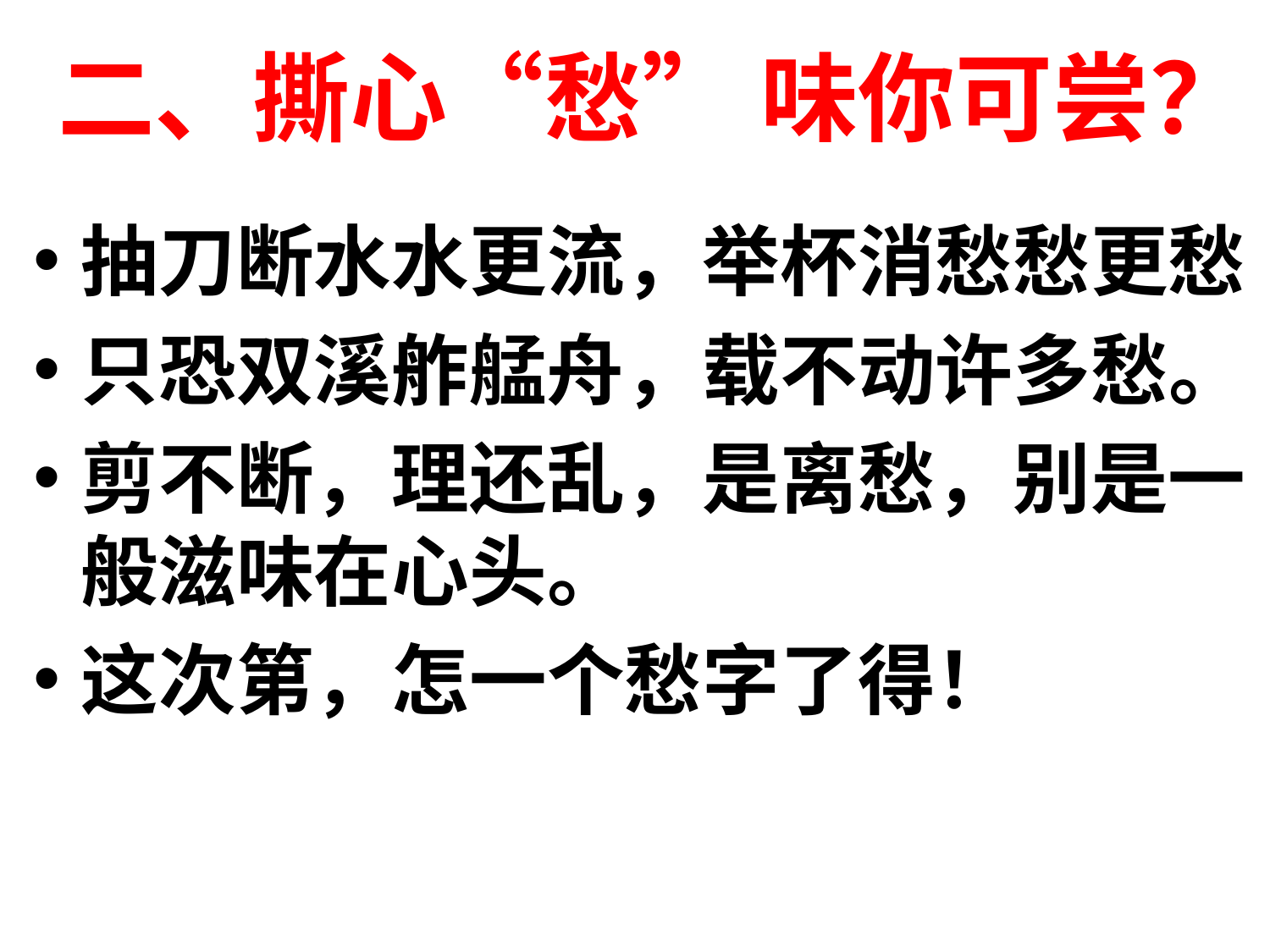

# 二、撕心“愁” 味你可尝？
抽刀断水水更流，举杯消愁愁更愁
只恐双溪舴艋舟，载不动许多愁。
剪不断，理还乱，是离愁，别是一般滋味在心头。
这次第，怎一个愁字了得！